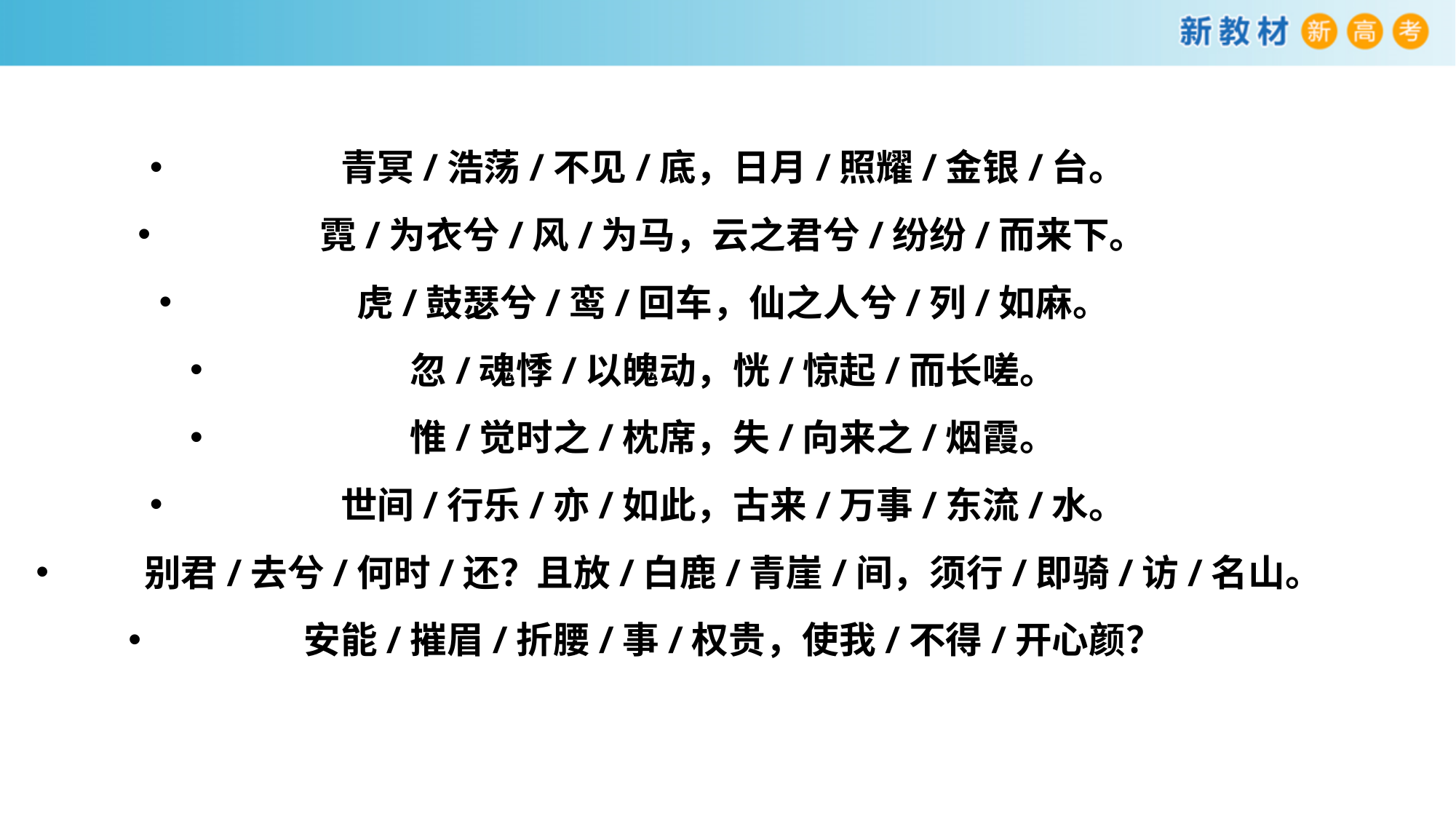

青冥/浩荡/不见/底，日月/照耀/金银/台。
霓/为衣兮/风/为马，云之君兮/纷纷/而来下。
虎/鼓瑟兮/鸾/回车，仙之人兮/列/如麻。
忽/魂悸/以魄动，恍/惊起/而长嗟。
惟/觉时之/枕席，失/向来之/烟霞。
世间/行乐/亦/如此，古来/万事/东流/水。
别君/去兮/何时/还？且放/白鹿/青崖/间，须行/即骑/访/名山。
安能/摧眉/折腰/事/权贵，使我/不得/开心颜？